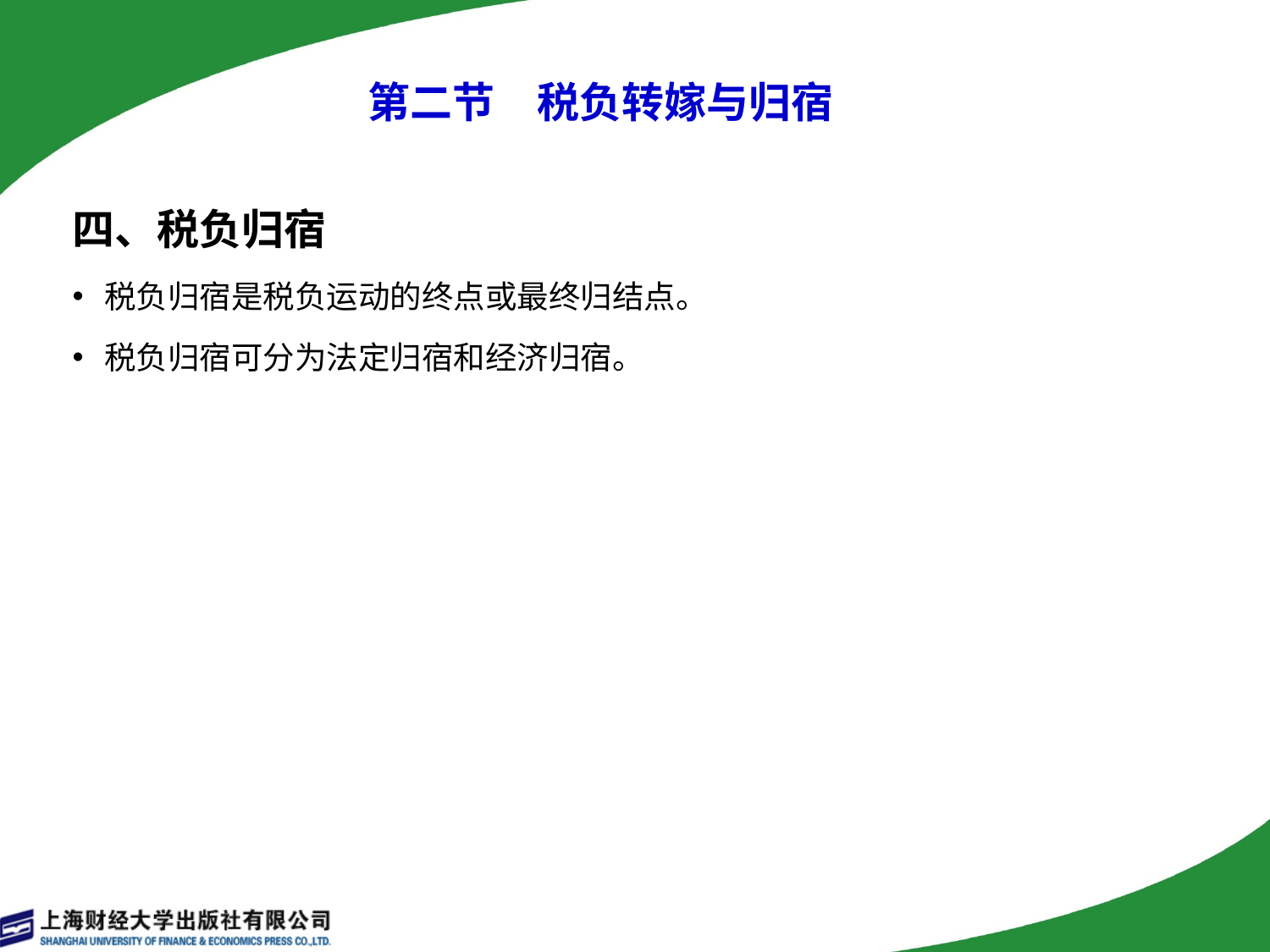

# 第二节　税负转嫁与归宿
四、税负归宿
税负归宿是税负运动的终点或最终归结点。
税负归宿可分为法定归宿和经济归宿。